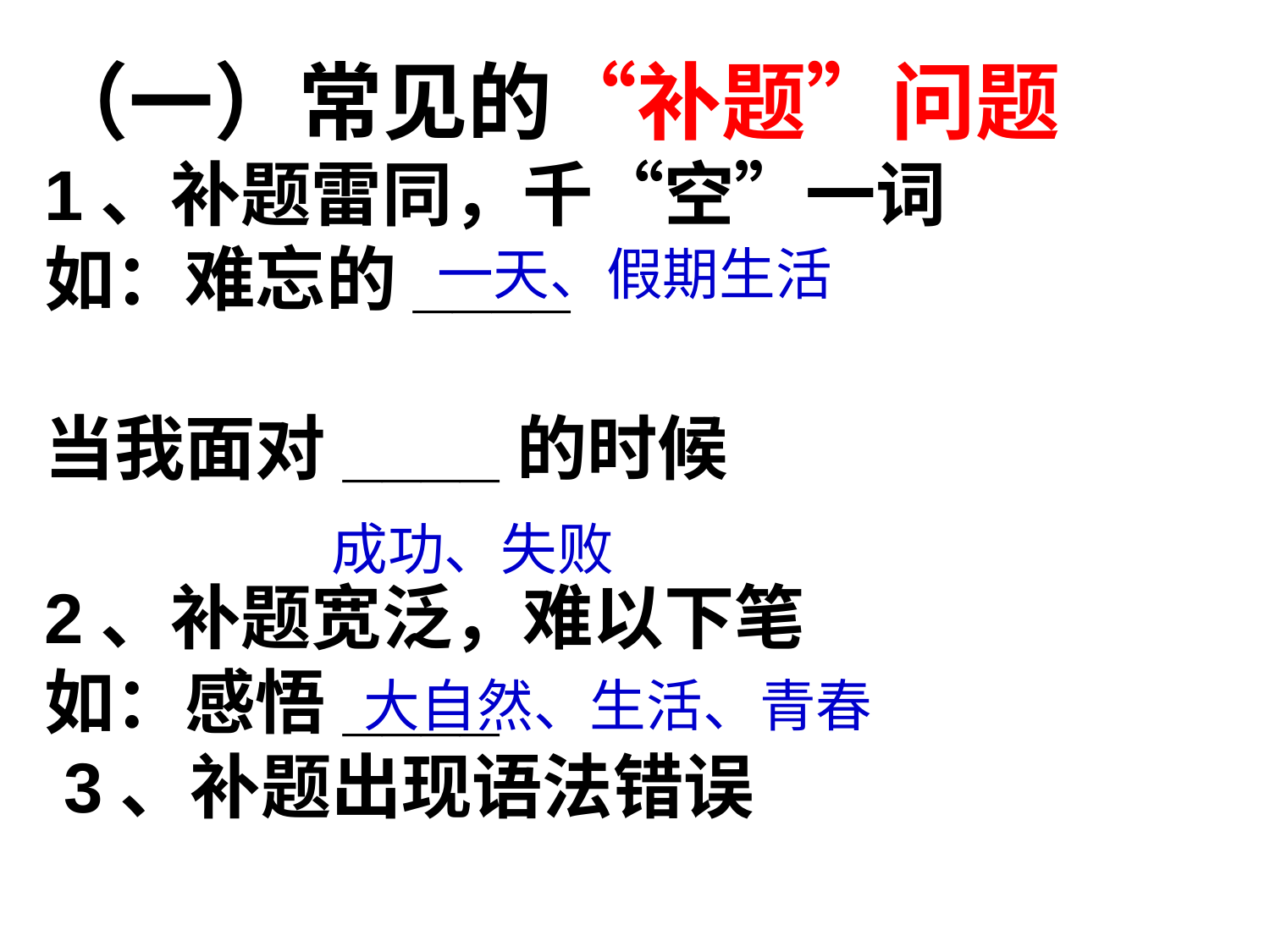

（一）常见的“补题”问题
1、补题雷同，千“空”一词
如：难忘的____

当我面对____的时候

2、补题宽泛，难以下笔
如：感悟____
 3、补题出现语法错误
一天、假期生活
成功、失败
大自然、生活、青春